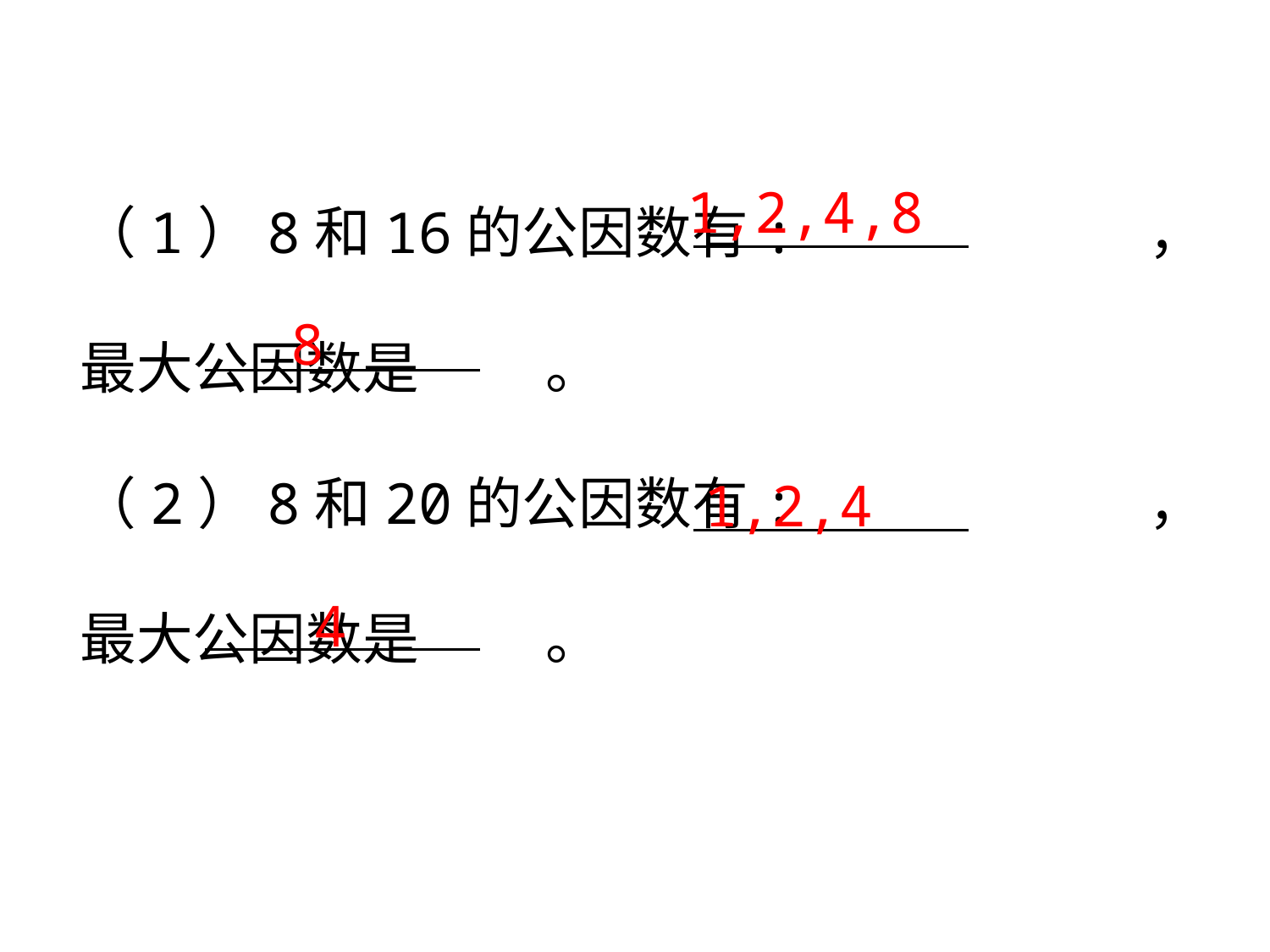

（1）8和16的公因数有:          ，最大公因数是          。
（2）8和20的公因数有:          ，最大公因数是          。
1,2,4,8
8
1,2,4
4